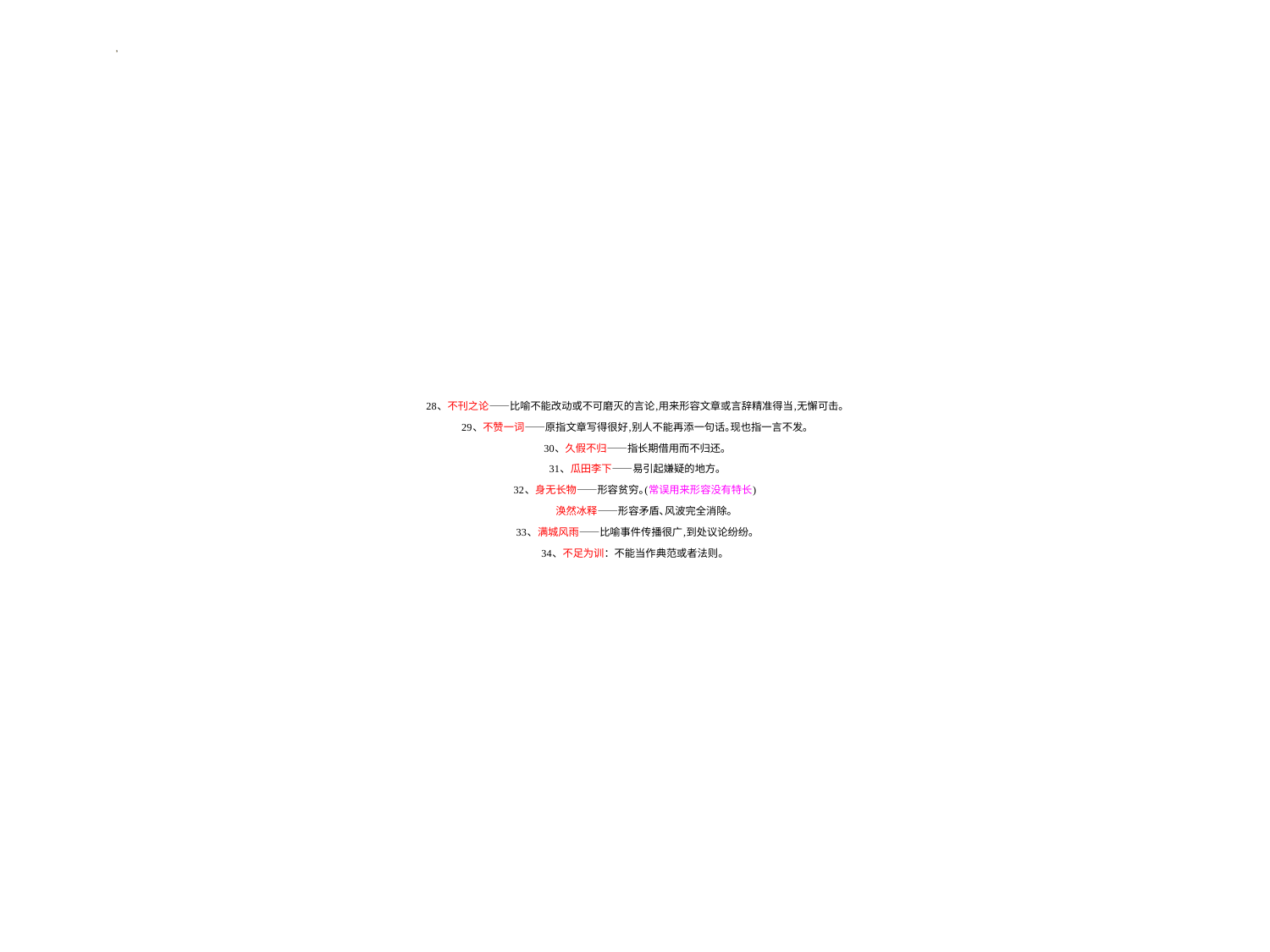

# 28、不刊之论——比喻不能改动或不可磨灭的言论,用来形容文章或言辞精准得当,无懈可击｡ 29、不赞一词——原指文章写得很好,别人不能再添一句话｡现也指一言不发｡ 30、久假不归——指长期借用而不归还｡ 31、瓜田李下——易引起嫌疑的地方｡ 32、身无长物——形容贫穷｡(常误用来形容没有特长) 涣然冰释——形容矛盾､风波完全消除｡ 33、满城风雨——比喻事件传播很广,到处议论纷纷｡ 34、不足为训：不能当作典范或者法则。